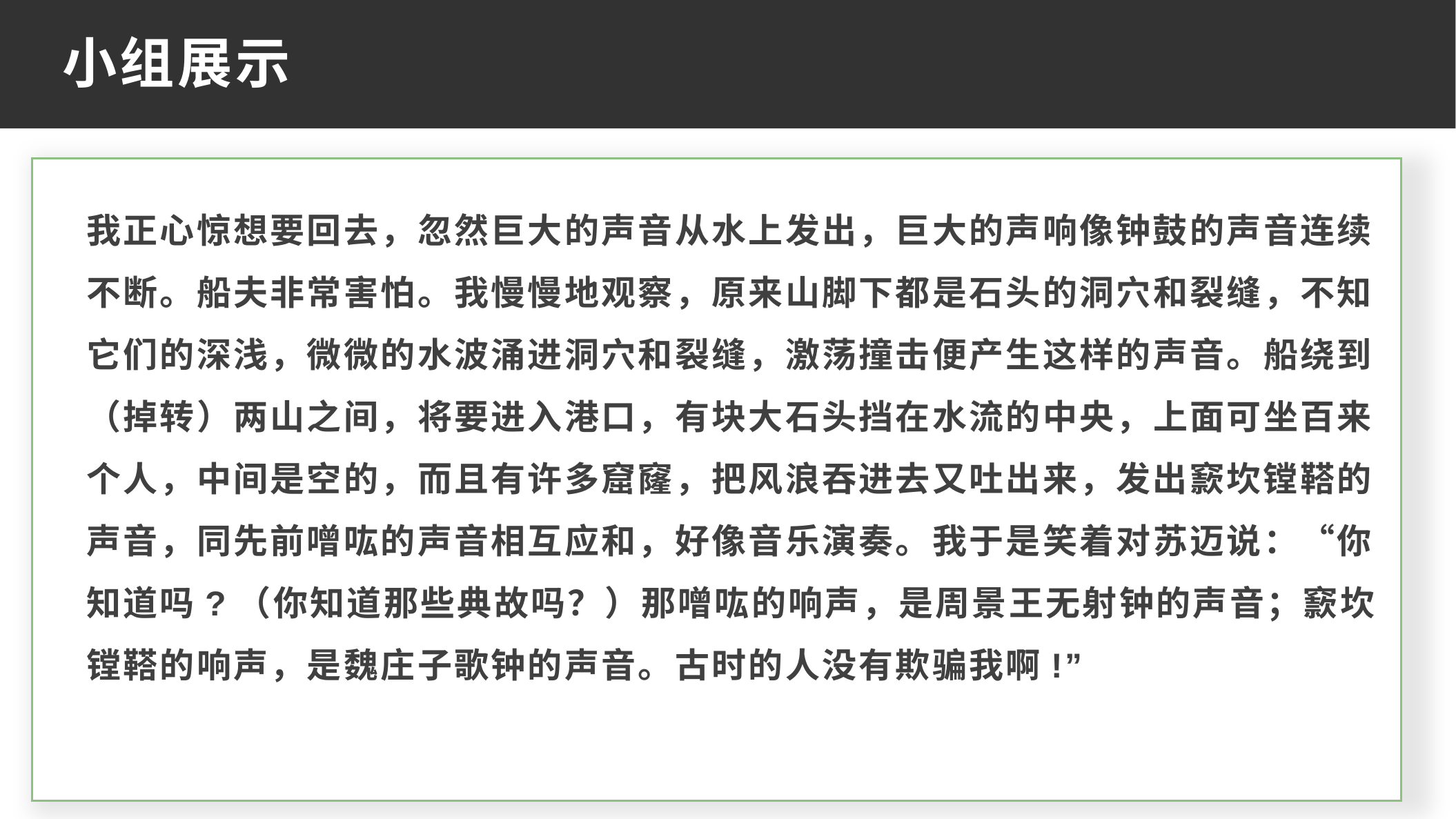

小组展示
我正心惊想要回去，忽然巨大的声音从水上发出，巨大的声响像钟鼓的声音连续不断。船夫非常害怕。我慢慢地观察，原来山脚下都是石头的洞穴和裂缝，不知它们的深浅，微微的水波涌进洞穴和裂缝，激荡撞击便产生这样的声音。船绕到（掉转）两山之间，将要进入港口，有块大石头挡在水流的中央，上面可坐百来个人，中间是空的，而且有许多窟窿，把风浪吞进去又吐出来，发出窾坎镗鞳的声音，同先前噌吰的声音相互应和，好像音乐演奏。我于是笑着对苏迈说：“你知道吗?（你知道那些典故吗？）那噌吰的响声，是周景王无射钟的声音；窾坎镗鞳的响声，是魏庄子歌钟的声音。古时的人没有欺骗我啊!”